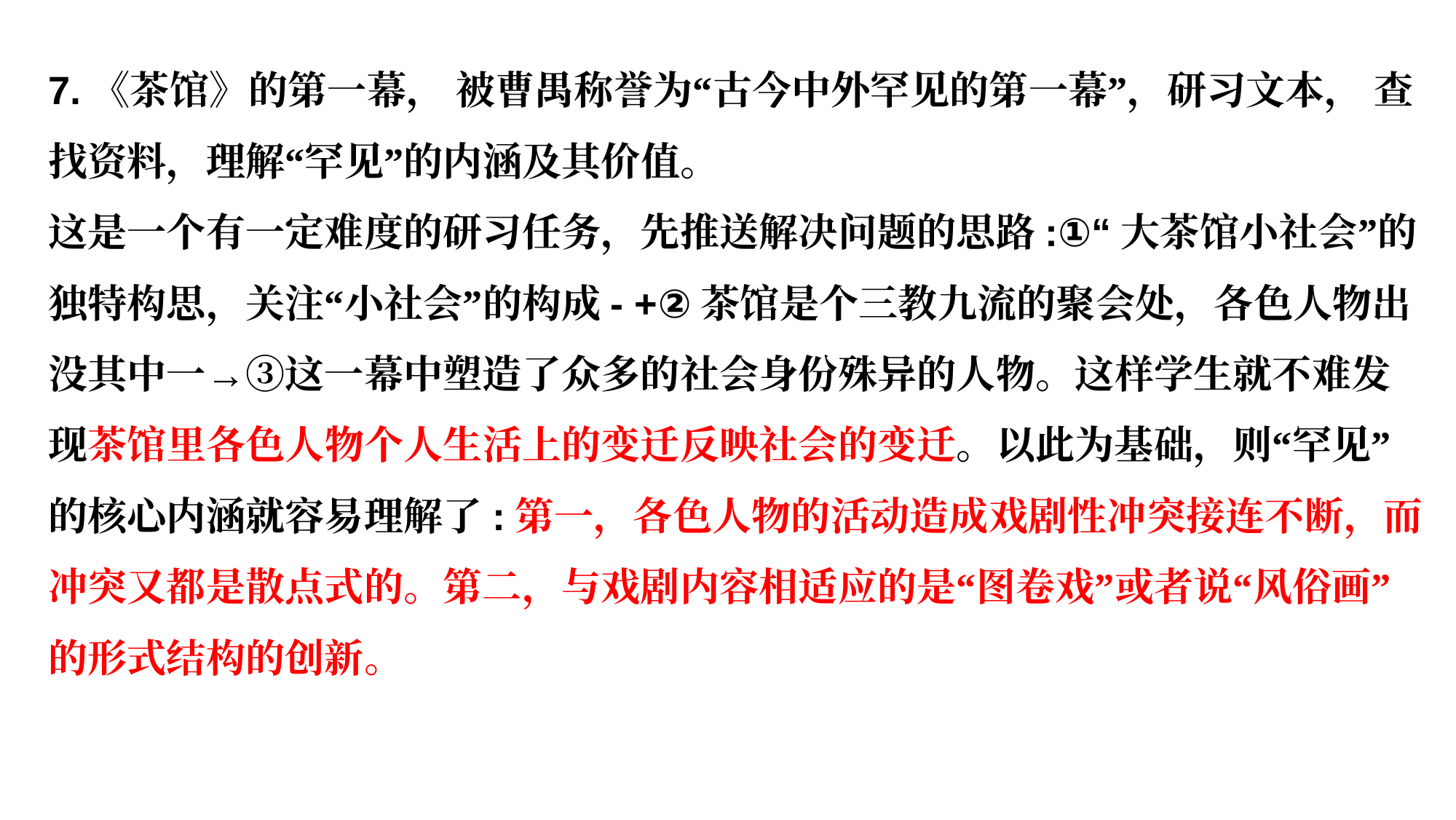

7.《茶馆》的第一幕， 被曹禺称誉为“古今中外罕见的第一幕”，研习文本， 查找资料，理解“罕见”的内涵及其价值。
这是一个有一定难度的研习任务，先推送解决问题的思路:①“大茶馆小社会”的独特构思，关注“小社会”的构成- +②茶馆是个三教九流的聚会处，各色人物出没其中一→③这一幕中塑造了众多的社会身份殊异的人物。这样学生就不难发现茶馆里各色人物个人生活上的变迁反映社会的变迁。以此为基础，则“罕见”的核心内涵就容易理解了:第一，各色人物的活动造成戏剧性冲突接连不断，而冲突又都是散点式的。第二，与戏剧内容相适应的是“图卷戏”或者说“风俗画”的形式结构的创新。